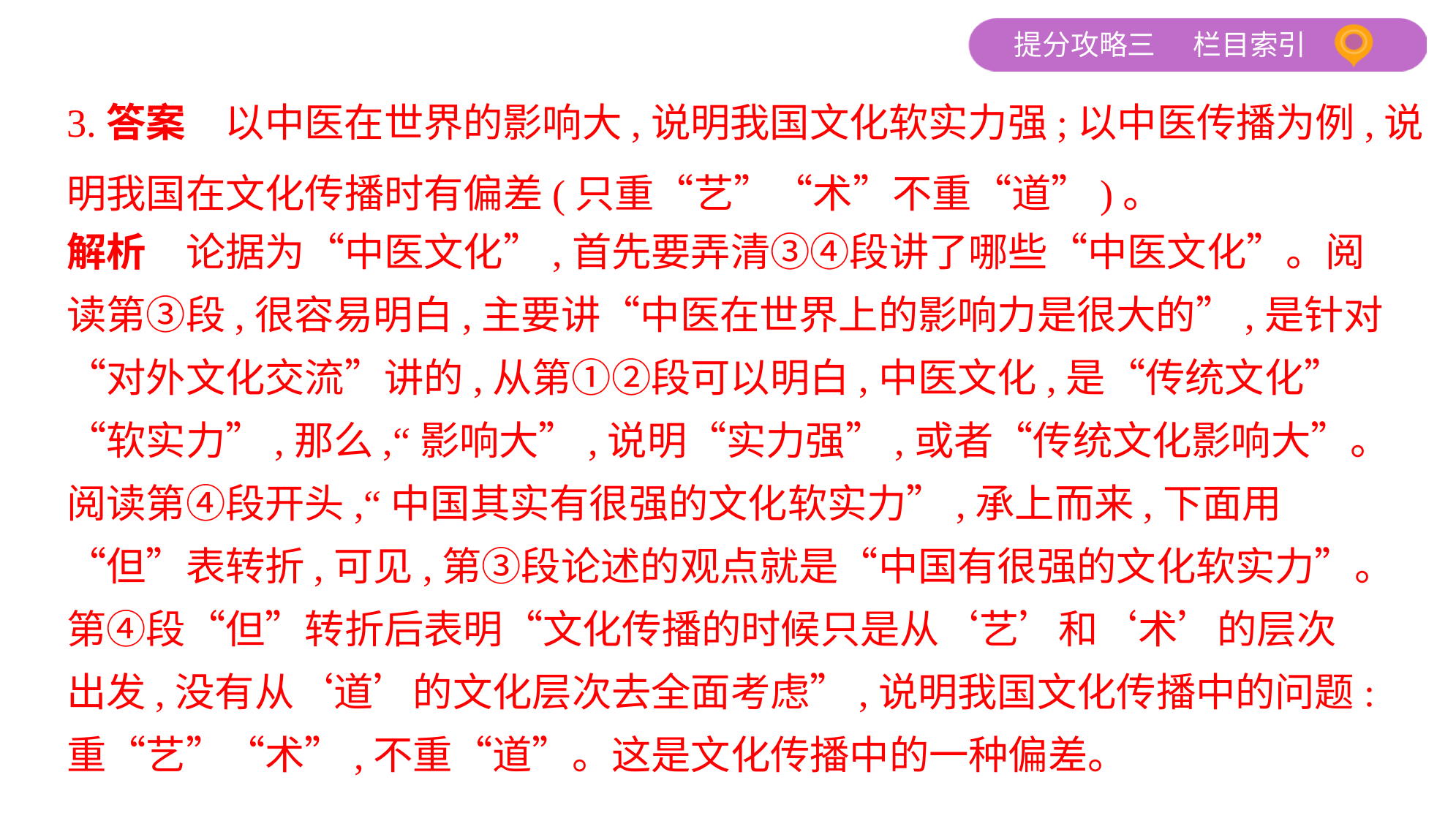

3.答案　以中医在世界的影响大,说明我国文化软实力强;以中医传播为例,说
明我国在文化传播时有偏差(只重“艺”“术”不重“道”)。
解析　论据为“中医文化”,首先要弄清③④段讲了哪些“中医文化”。阅
读第③段,很容易明白,主要讲“中医在世界上的影响力是很大的”,是针对
“对外文化交流”讲的,从第①②段可以明白,中医文化,是“传统文化”
“软实力”,那么,“影响大”,说明“实力强”,或者“传统文化影响大”。
阅读第④段开头,“中国其实有很强的文化软实力”,承上而来,下面用
“但”表转折,可见,第③段论述的观点就是“中国有很强的文化软实力”。
第④段“但”转折后表明“文化传播的时候只是从‘艺’和‘术’的层次
出发,没有从‘道’的文化层次去全面考虑”,说明我国文化传播中的问题:
重“艺”“术”,不重“道”。这是文化传播中的一种偏差。